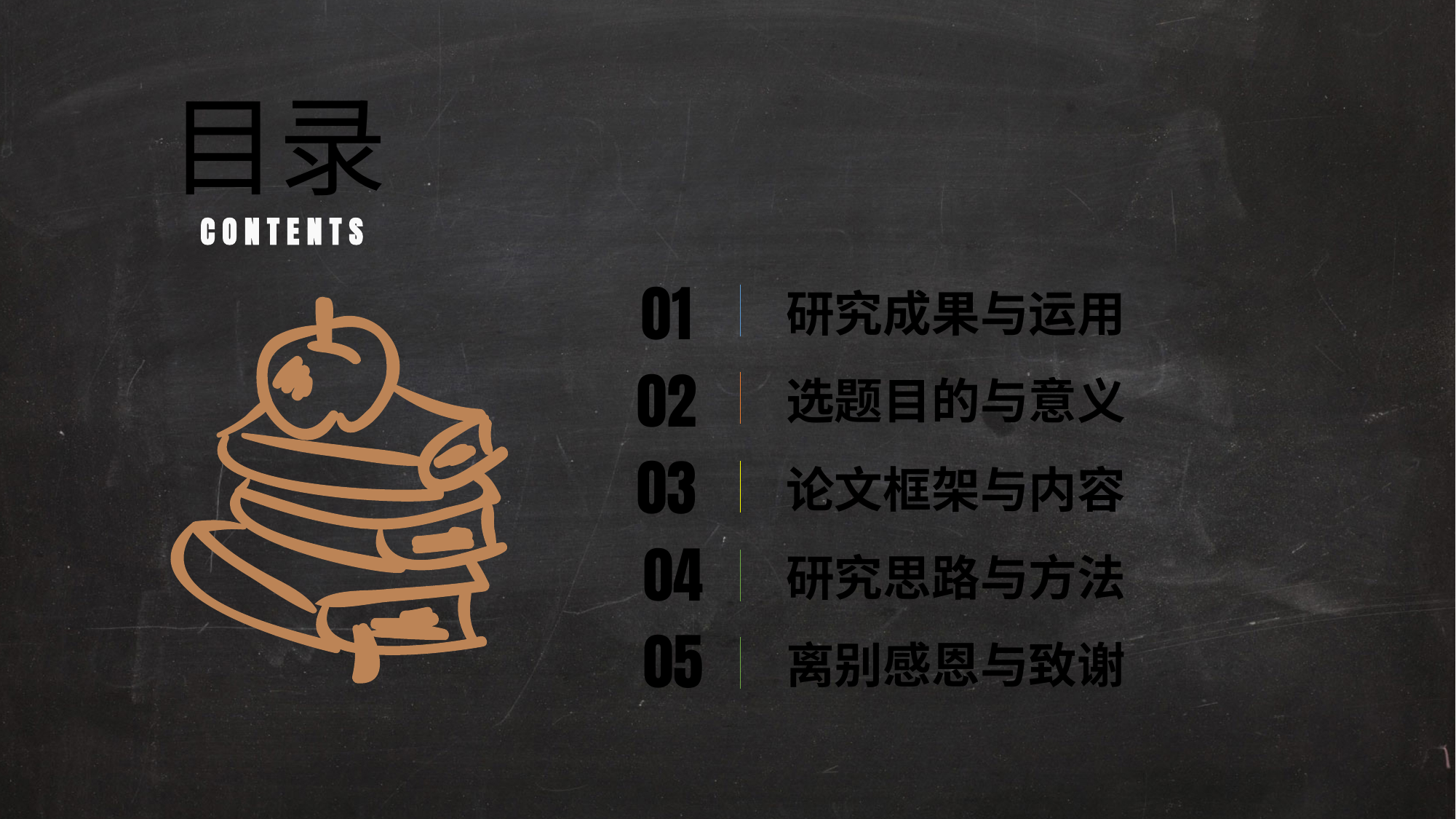

目录
CONTENTS
01
研究成果与运用

02
选题目的与意义
03
论文框架与内容
04
研究思路与方法
05
离别感恩与致谢